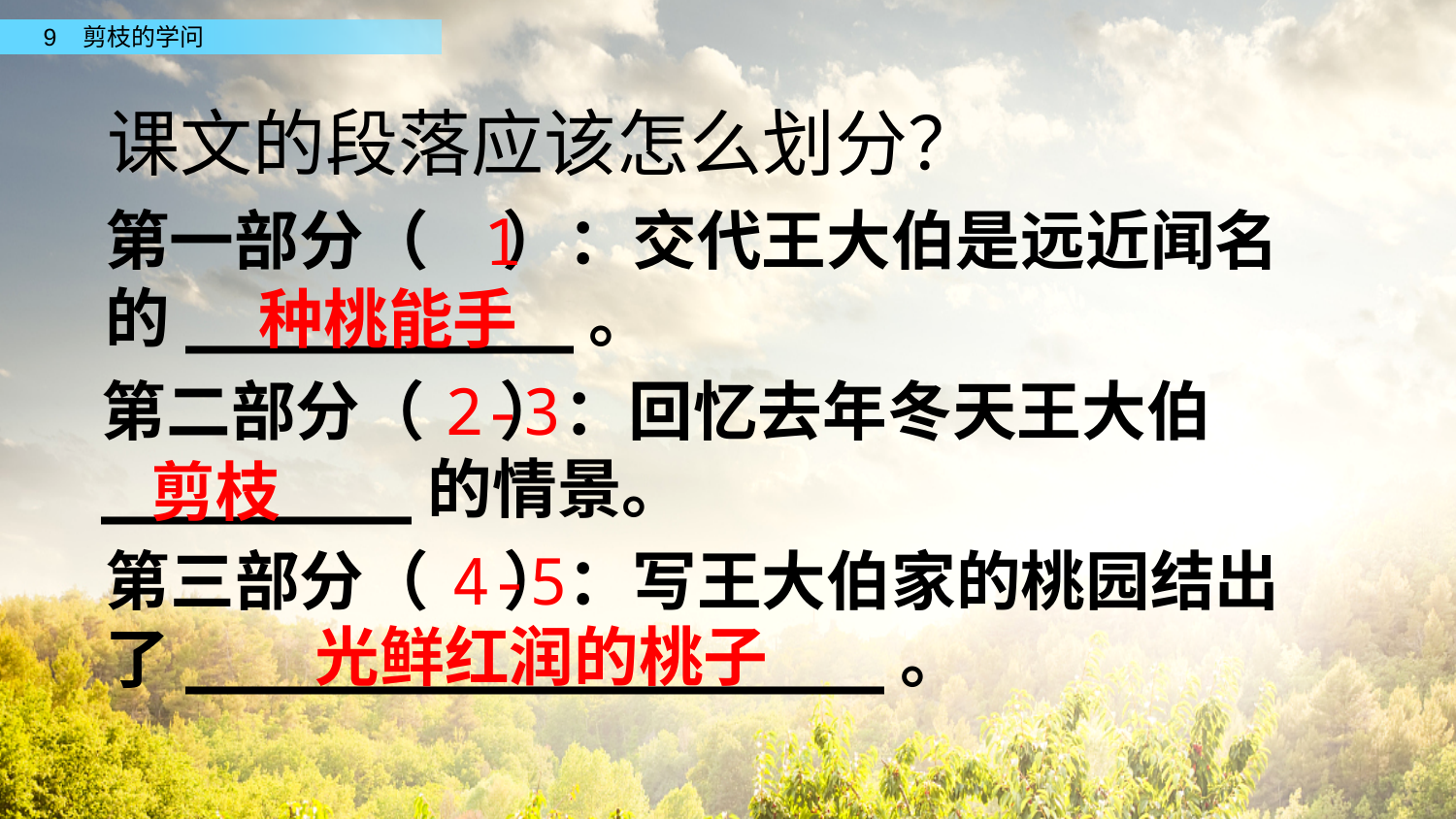

课文的段落应该怎么划分？
第一部分（     ）：交代王大伯是远近闻名的__________。
1
种桃能手
2-3
第二部分（     ）：回忆去年冬天王大伯
________的情景。

剪枝
第三部分（     ）：写王大伯家的桃园结出了__________________。
4-5
光鲜红润的桃子